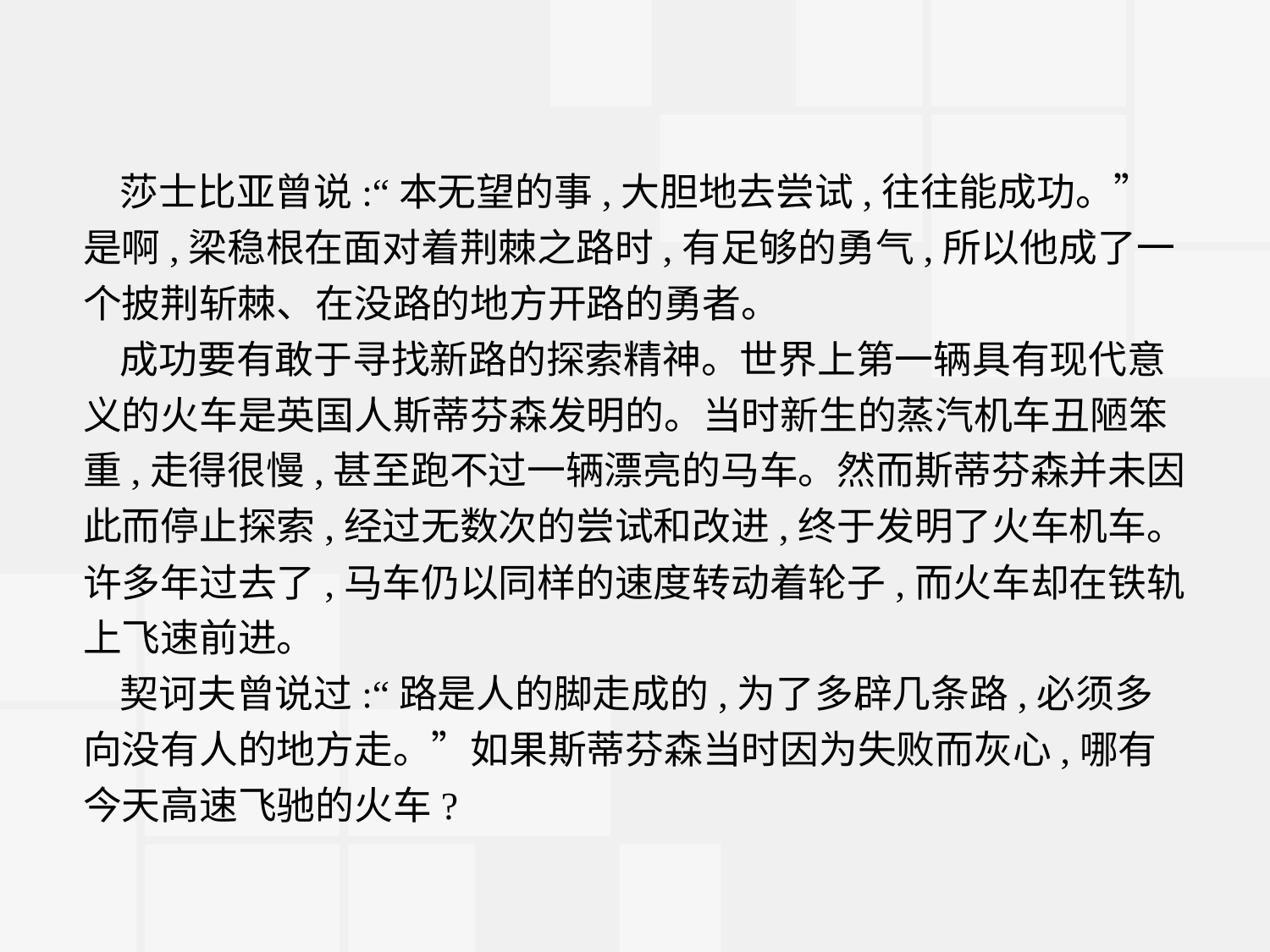

莎士比亚曾说:“本无望的事,大胆地去尝试,往往能成功。”是啊,梁稳根在面对着荆棘之路时,有足够的勇气,所以他成了一个披荆斩棘、在没路的地方开路的勇者。
成功要有敢于寻找新路的探索精神。世界上第一辆具有现代意义的火车是英国人斯蒂芬森发明的。当时新生的蒸汽机车丑陋笨重,走得很慢,甚至跑不过一辆漂亮的马车。然而斯蒂芬森并未因此而停止探索,经过无数次的尝试和改进,终于发明了火车机车。许多年过去了,马车仍以同样的速度转动着轮子,而火车却在铁轨上飞速前进。
契诃夫曾说过:“路是人的脚走成的,为了多辟几条路,必须多向没有人的地方走。”如果斯蒂芬森当时因为失败而灰心,哪有今天高速飞驰的火车?